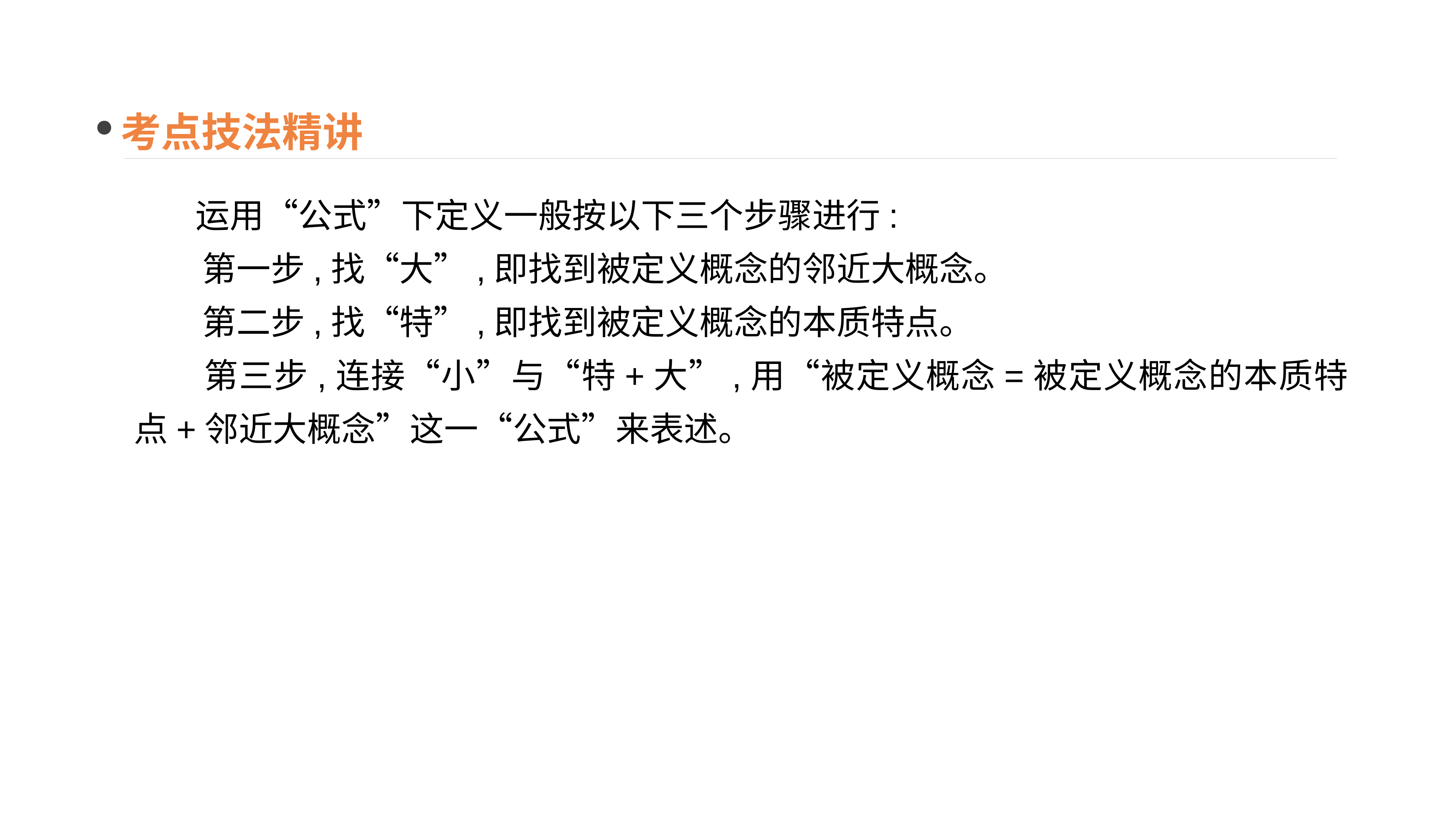

考点技法精讲

       运用“公式”下定义一般按以下三个步骤进行:
　　第一步,找“大”,即找到被定义概念的邻近大概念。
　　第二步,找“特”,即找到被定义概念的本质特点。
　　第三步,连接“小”与“特+大”,用“被定义概念=被定义概念的本质特点+邻近大概念”这一“公式”来表述。